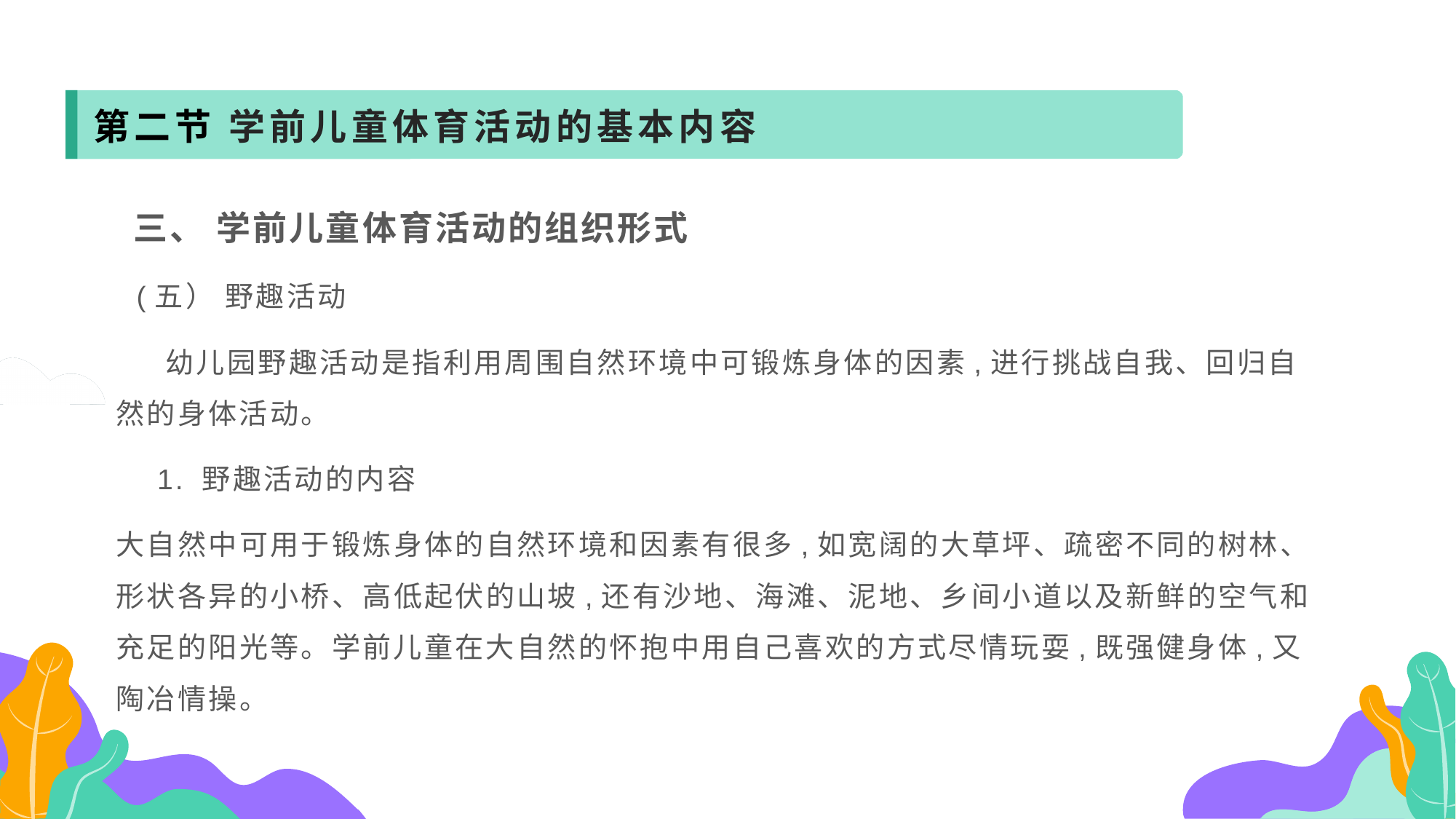

第二节 学前儿童体育活动的基本内容
 三、 学前儿童体育活动的组织形式
  (五） 野趣活动
     幼儿园野趣活动是指利用周围自然环境中可锻炼身体的因素,进行挑战自我、回归自然的身体活动。
    1. 野趣活动的内容
大自然中可用于锻炼身体的自然环境和因素有很多,如宽阔的大草坪、疏密不同的树林、形状各异的小桥、高低起伏的山坡,还有沙地、海滩、泥地、乡间小道以及新鲜的空气和充足的阳光等。学前儿童在大自然的怀抱中用自己喜欢的方式尽情玩耍,既强健身体,又陶冶情操。